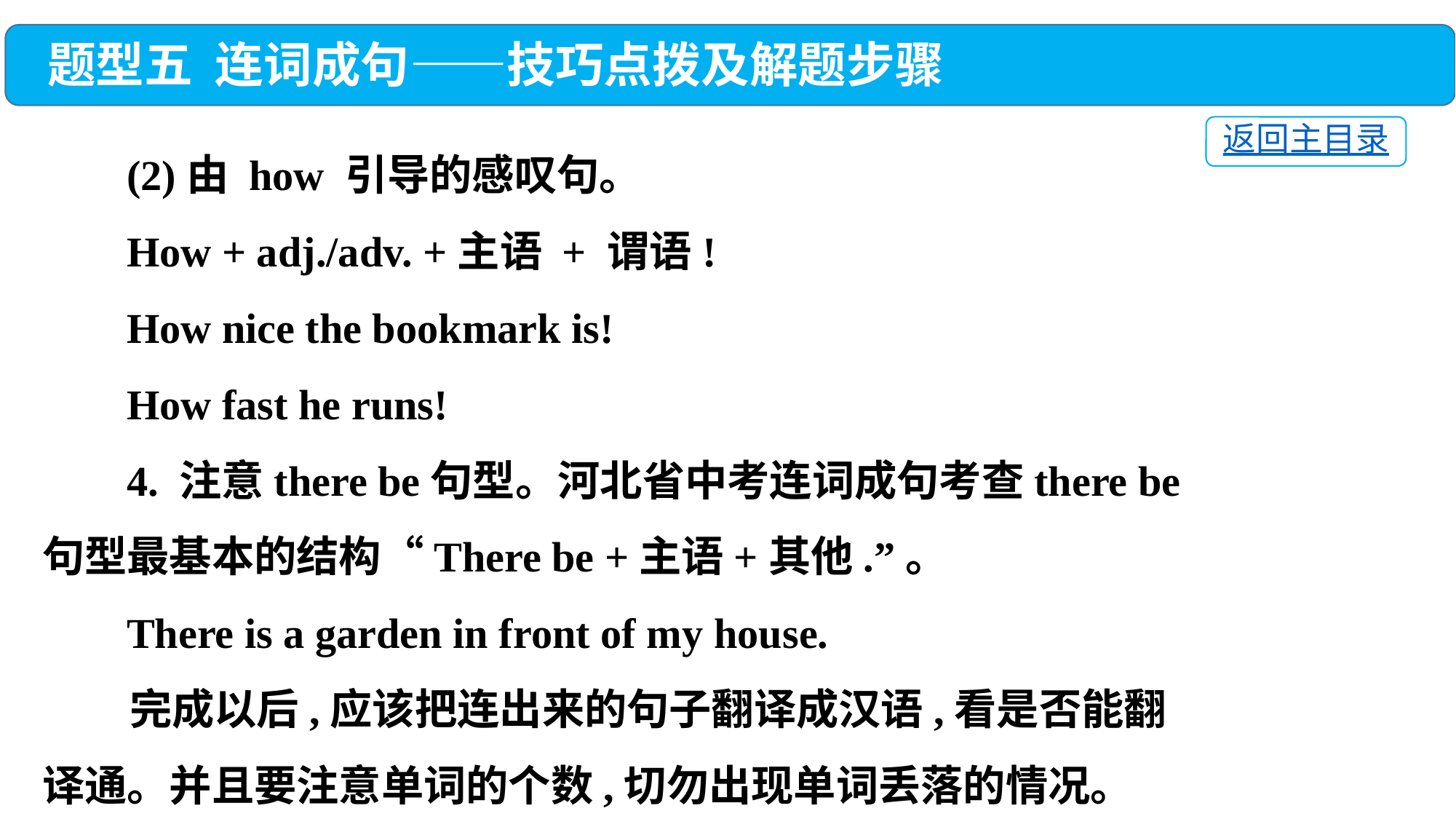

题型五  连词成句——技巧点拨及解题步骤
        (2)由 how 引导的感叹句。
        How + adj./adv. +主语 + 谓语!
        How nice the bookmark is!
        How fast he runs!
        4. 注意there be句型。河北省中考连词成句考查there be句型最基本的结构“There be +主语+其他.”。
        There is a garden in front of my house.
        完成以后,应该把连出来的句子翻译成汉语,看是否能翻译通。并且要注意单词的个数,切勿出现单词丢落的情况。

返回主目录